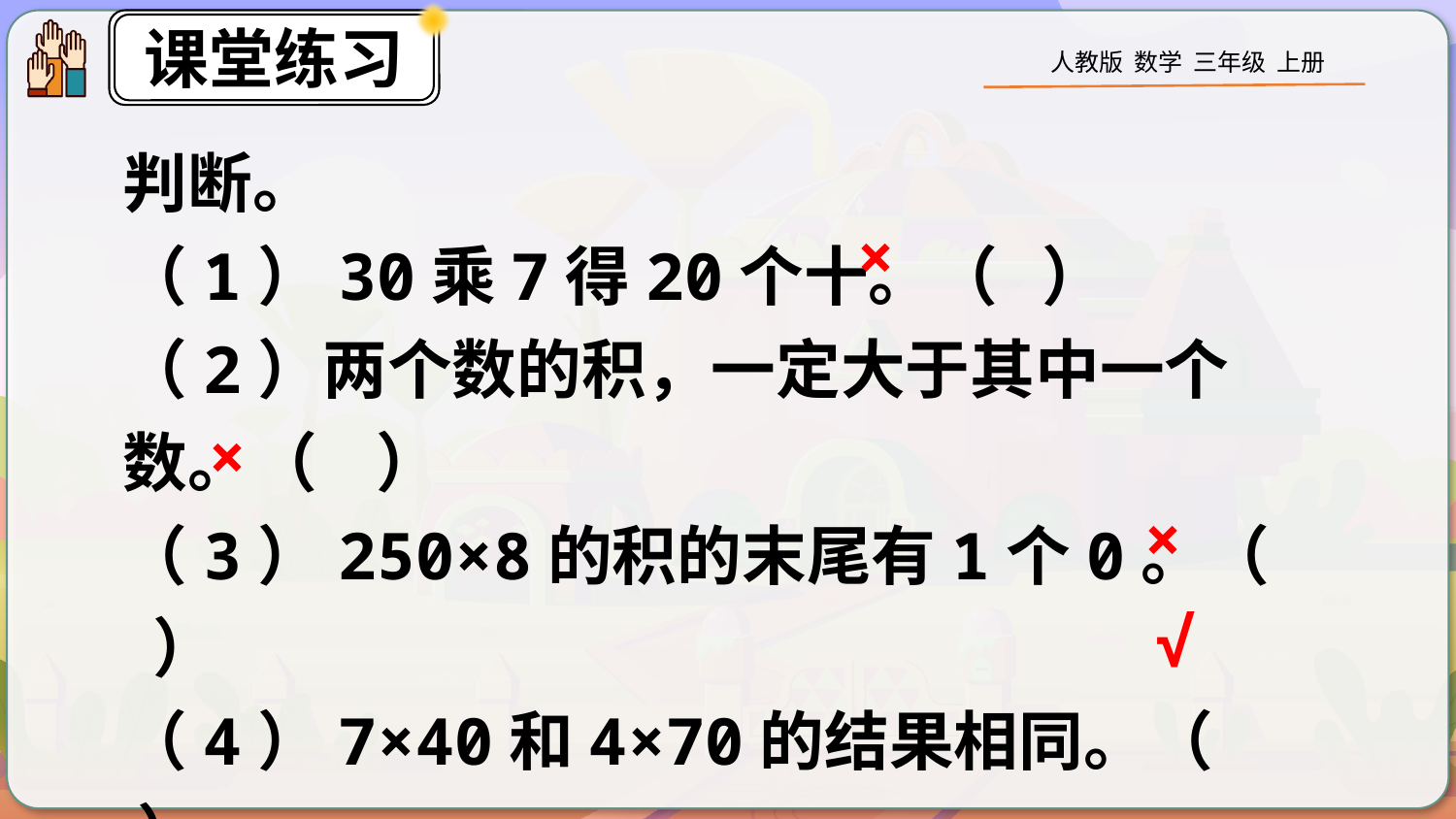

判断。
（1）30乘7得20个十。（   ）
（2）两个数的积，一定大于其中一个数。（    ）
（3）250×8的积的末尾有1个0。（   ）
（4）7×40和4×70的结果相同。（   ）
×
×
×
√